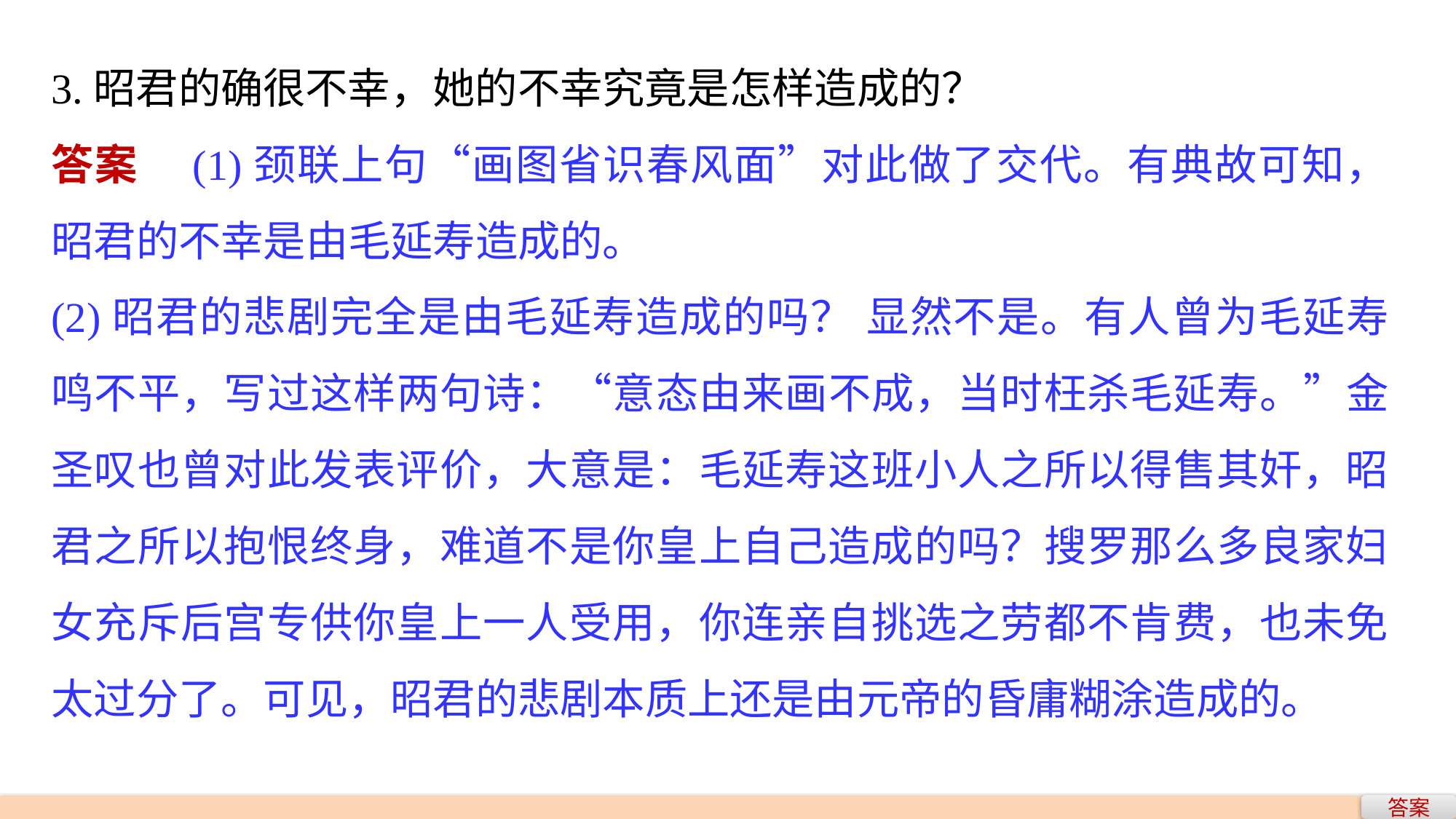

3.昭君的确很不幸，她的不幸究竟是怎样造成的？
答案　(1)颈联上句“画图省识春风面”对此做了交代。有典故可知，昭君的不幸是由毛延寿造成的。
(2)昭君的悲剧完全是由毛延寿造成的吗？ 显然不是。有人曾为毛延寿鸣不平，写过这样两句诗：“意态由来画不成，当时枉杀毛延寿。”金圣叹也曾对此发表评价，大意是：毛延寿这班小人之所以得售其奸，昭君之所以抱恨终身，难道不是你皇上自己造成的吗？搜罗那么多良家妇女充斥后宫专供你皇上一人受用，你连亲自挑选之劳都不肯费，也未免太过分了。可见，昭君的悲剧本质上还是由元帝的昏庸糊涂造成的。
答案